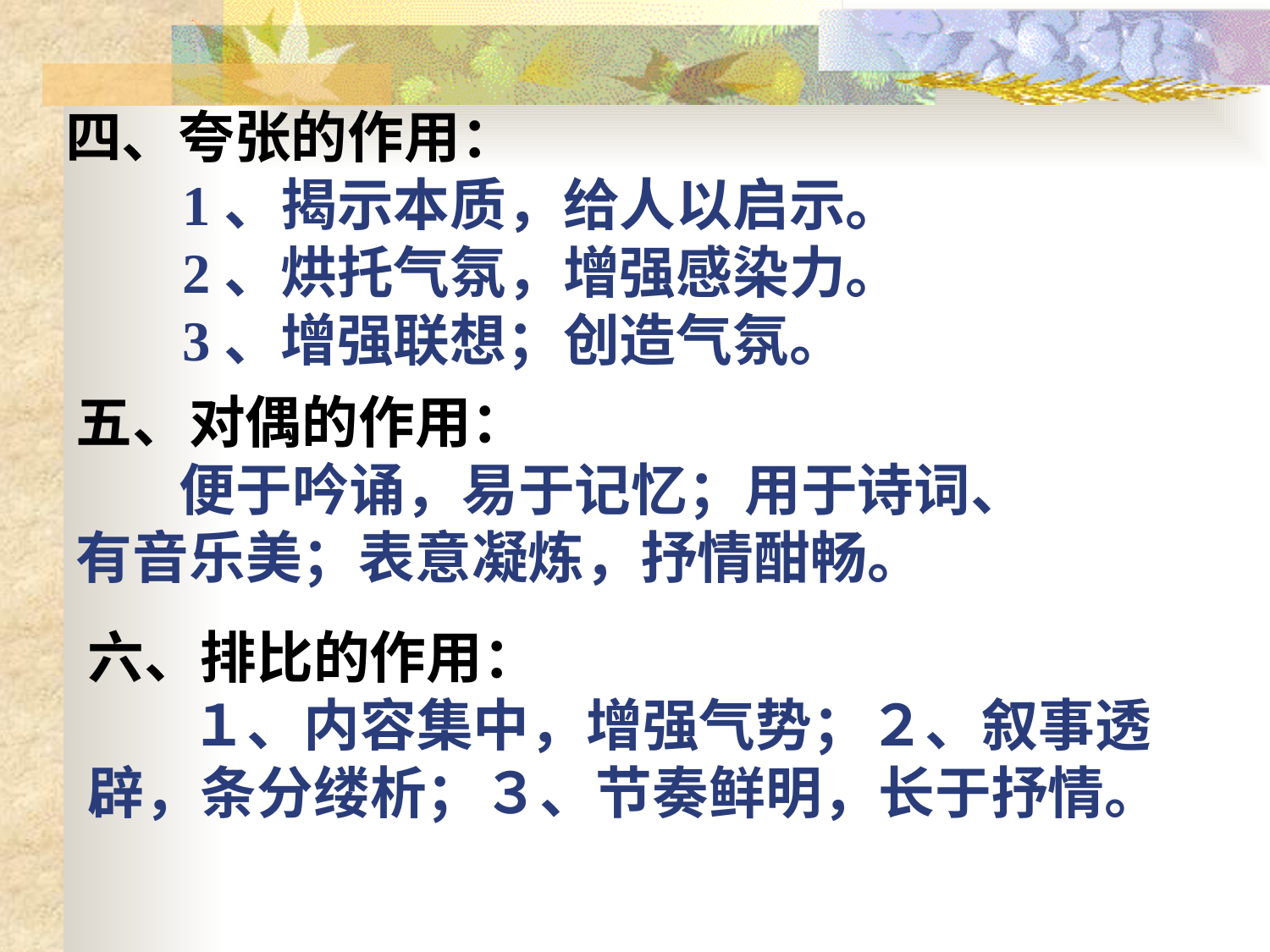

四、夸张的作用：
        1、揭示本质，给人以启示。
        2、烘托气氛，增强感染力。
        3、增强联想；创造气氛。

五、对偶的作用：
        便于吟诵，易于记忆；用于诗词、有音乐美；表意凝炼，抒情酣畅。

六、排比的作用：
        １、内容集中，增强气势；２、叙事透辟，条分缕析；３、节奏鲜明，长于抒情。